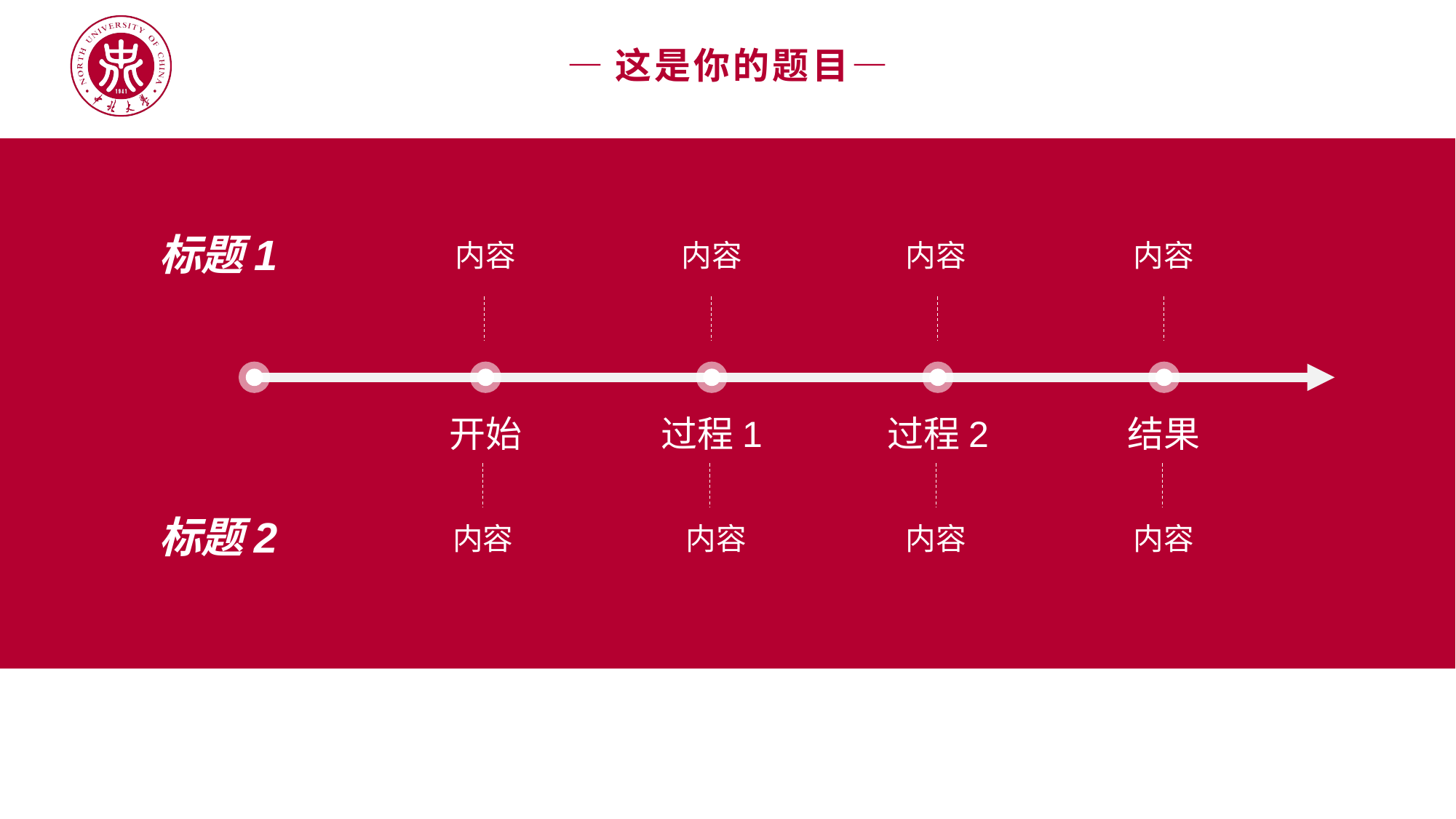

—这是你的题目—
标题1
内容
内容
内容
内容

开始

过程1

过程2

结果
标题2
内容
内容
内容
内容